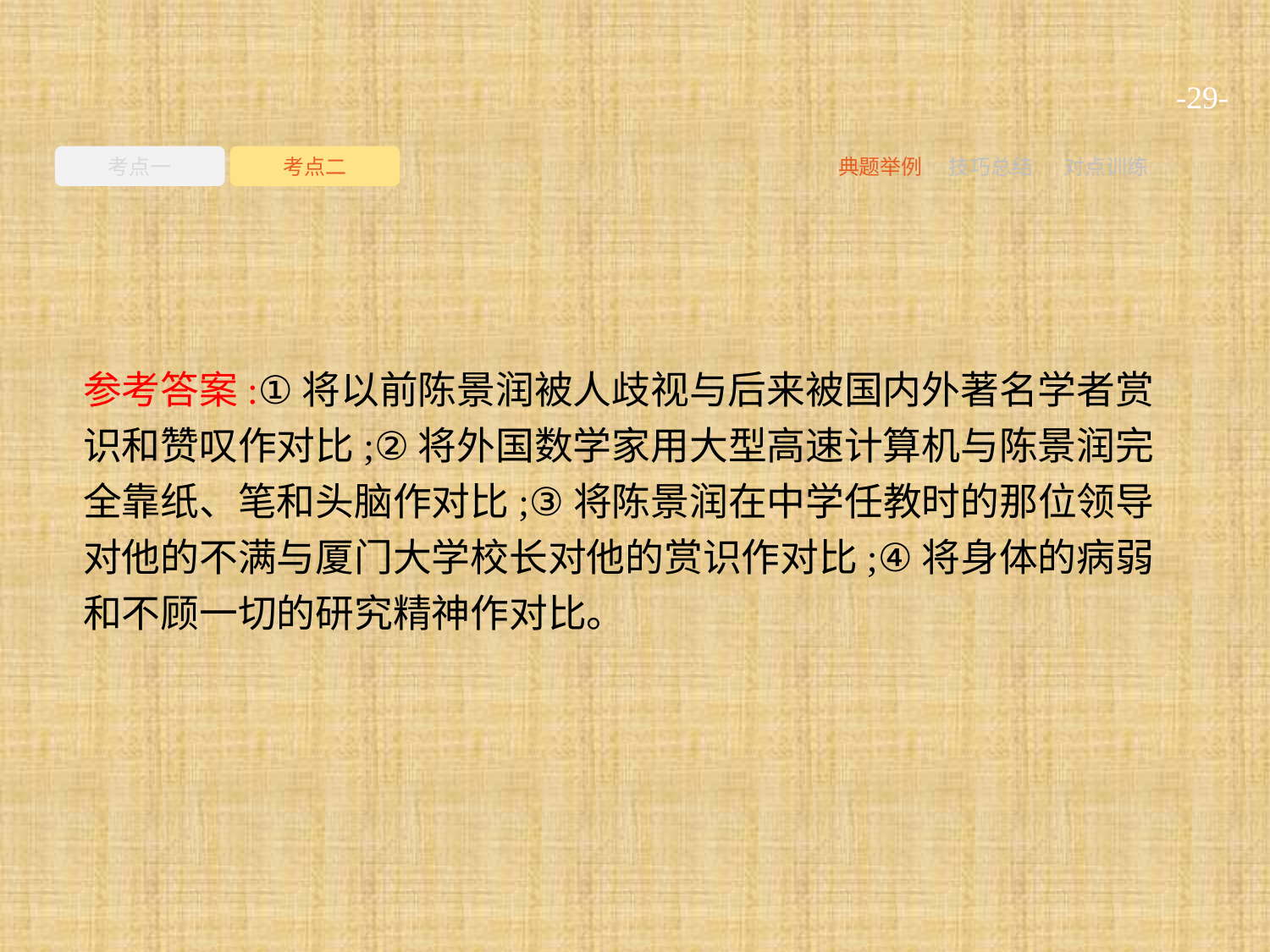

-29-
考点一
考点二
典题举例
技巧总结
对点训练
参考答案:①将以前陈景润被人歧视与后来被国内外著名学者赏识和赞叹作对比;②将外国数学家用大型高速计算机与陈景润完全靠纸、笔和头脑作对比;③将陈景润在中学任教时的那位领导对他的不满与厦门大学校长对他的赏识作对比;④将身体的病弱和不顾一切的研究精神作对比。